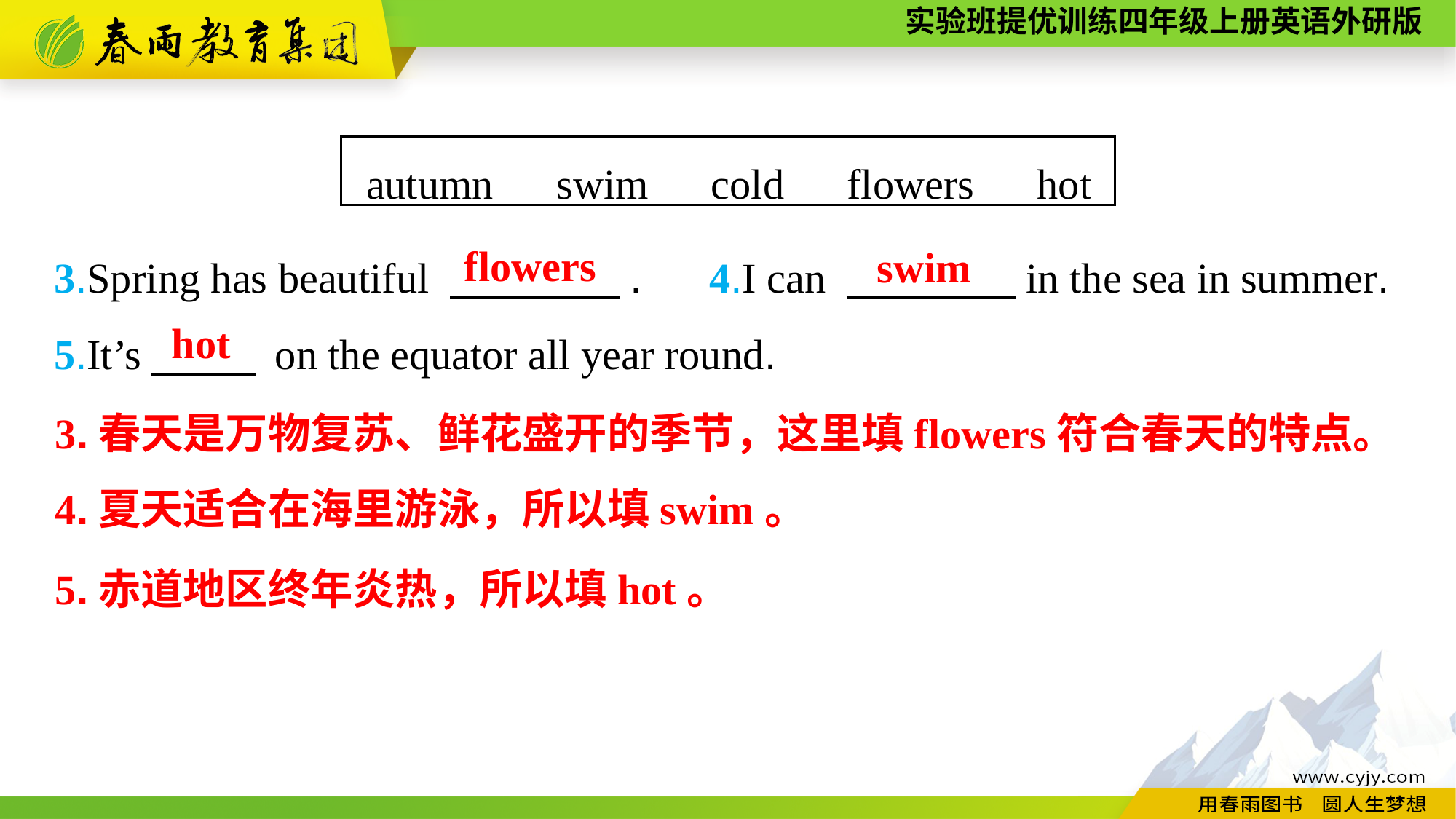

autumn　swim　cold　flowers　hot

3.Spring has beautiful 　　　　.	4.I can 　　　　in the sea in summer.
5.It’s　  　 on the equator all year round.
flowers
swim
hot
3.春天是万物复苏、鲜花盛开的季节，这里填flowers符合春天的特点。
4.夏天适合在海里游泳，所以填swim。
5.赤道地区终年炎热，所以填hot。